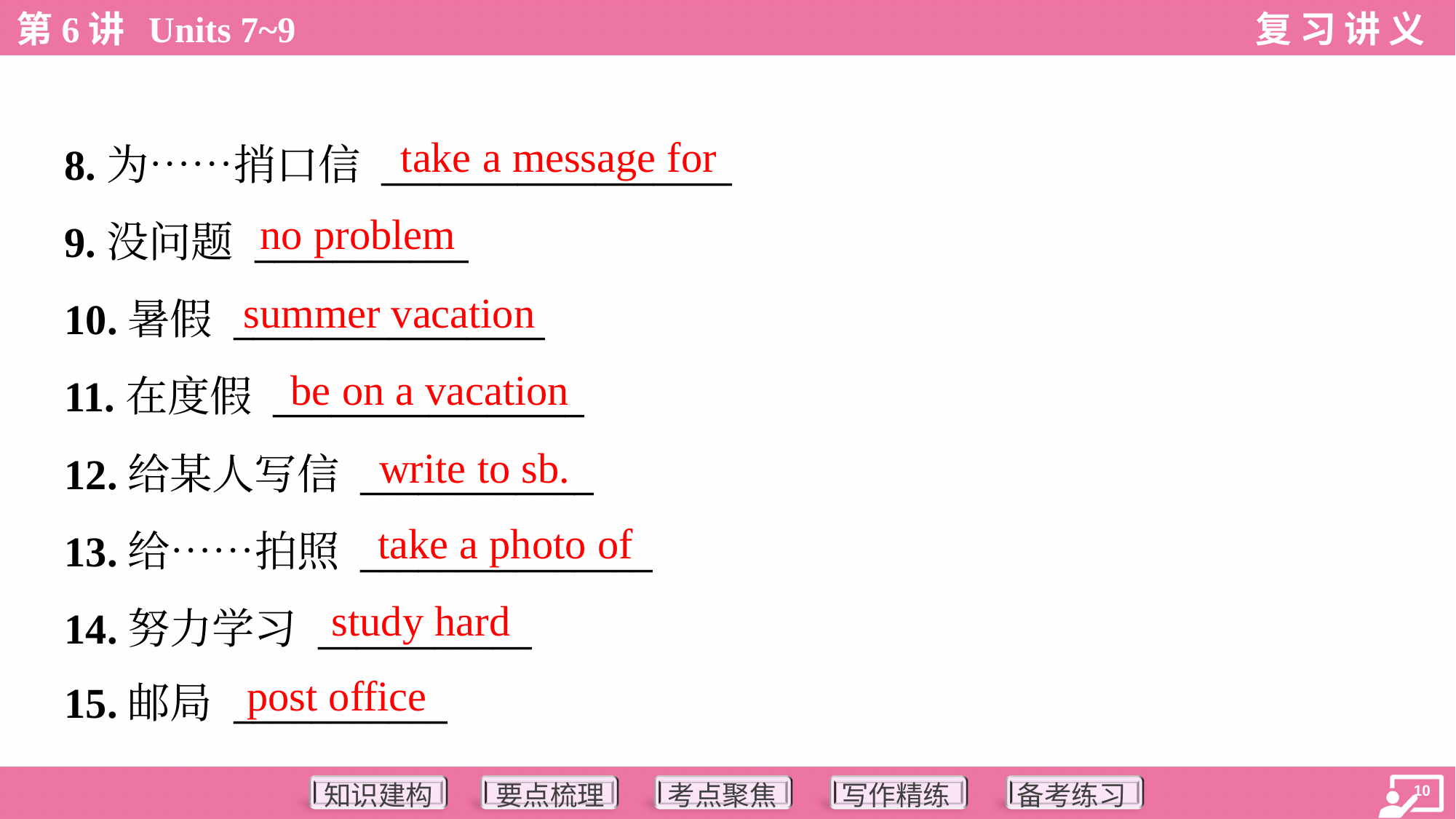

take a message for
8.为……捎口信 __________________
9.没问题 ___________
10.暑假 ________________
11.在度假 ________________
12.给某人写信 ____________
13.给……拍照 _______________
14.努力学习 ___________
15.邮局 ___________
no problem
summer vacation
be on a vacation
write to sb.
take a photo of
study hard
post office